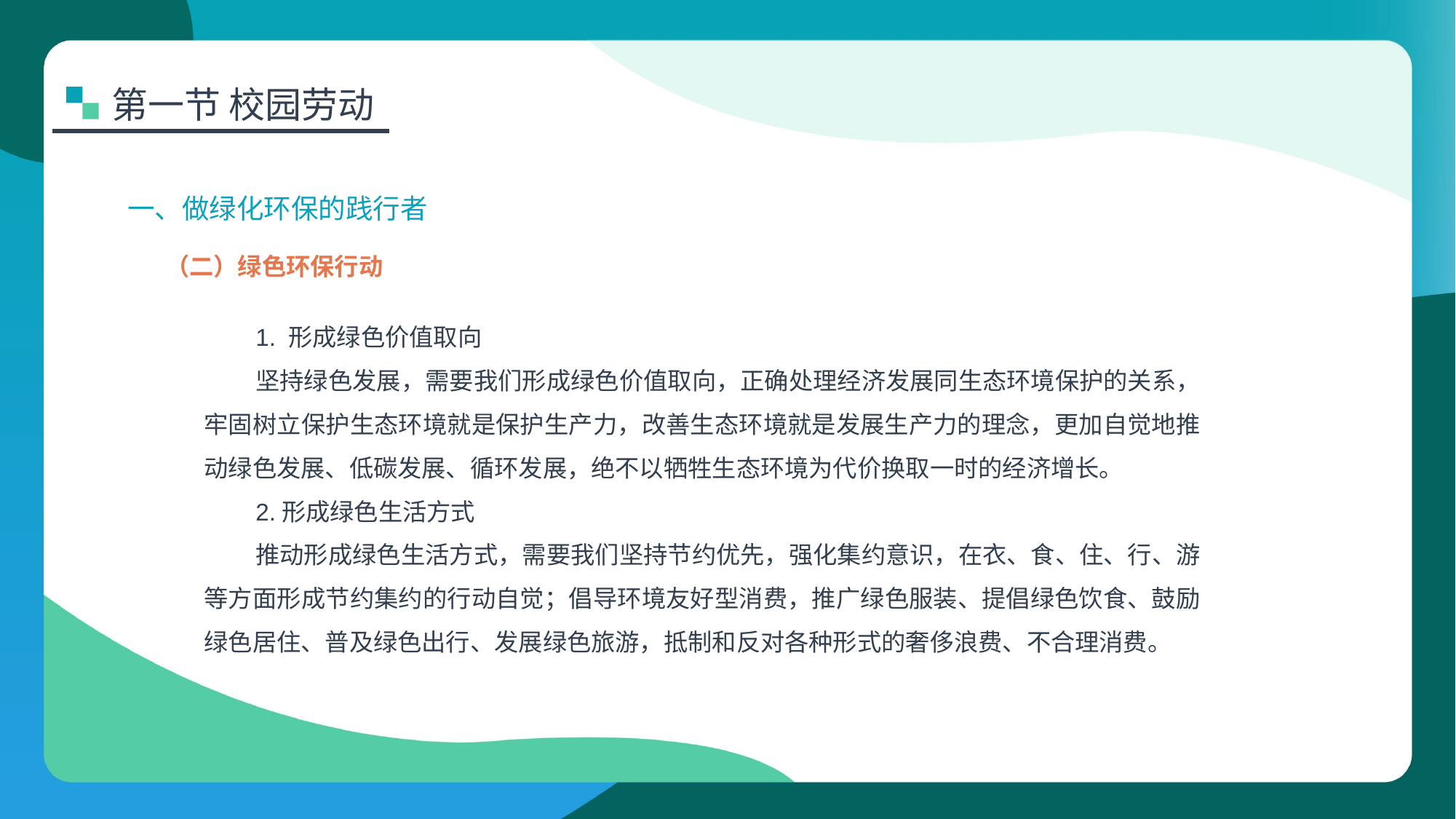

第一节 校园劳动

一、做绿化环保的践行者
（二）绿色环保行动
1. 形成绿色价值取向
坚持绿色发展，需要我们形成绿色价值取向，正确处理经济发展同生态环境保护的关系，牢固树立保护生态环境就是保护生产力，改善生态环境就是发展生产力的理念，更加自觉地推动绿色发展、低碳发展、循环发展，绝不以牺牲生态环境为代价换取一时的经济增长。
2.形成绿色生活方式
推动形成绿色生活方式，需要我们坚持节约优先，强化集约意识，在衣、食、住、行、游等方面形成节约集约的行动自觉；倡导环境友好型消费，推广绿色服装、提倡绿色饮食、鼓励绿色居住、普及绿色出行、发展绿色旅游，抵制和反对各种形式的奢侈浪费、不合理消费。